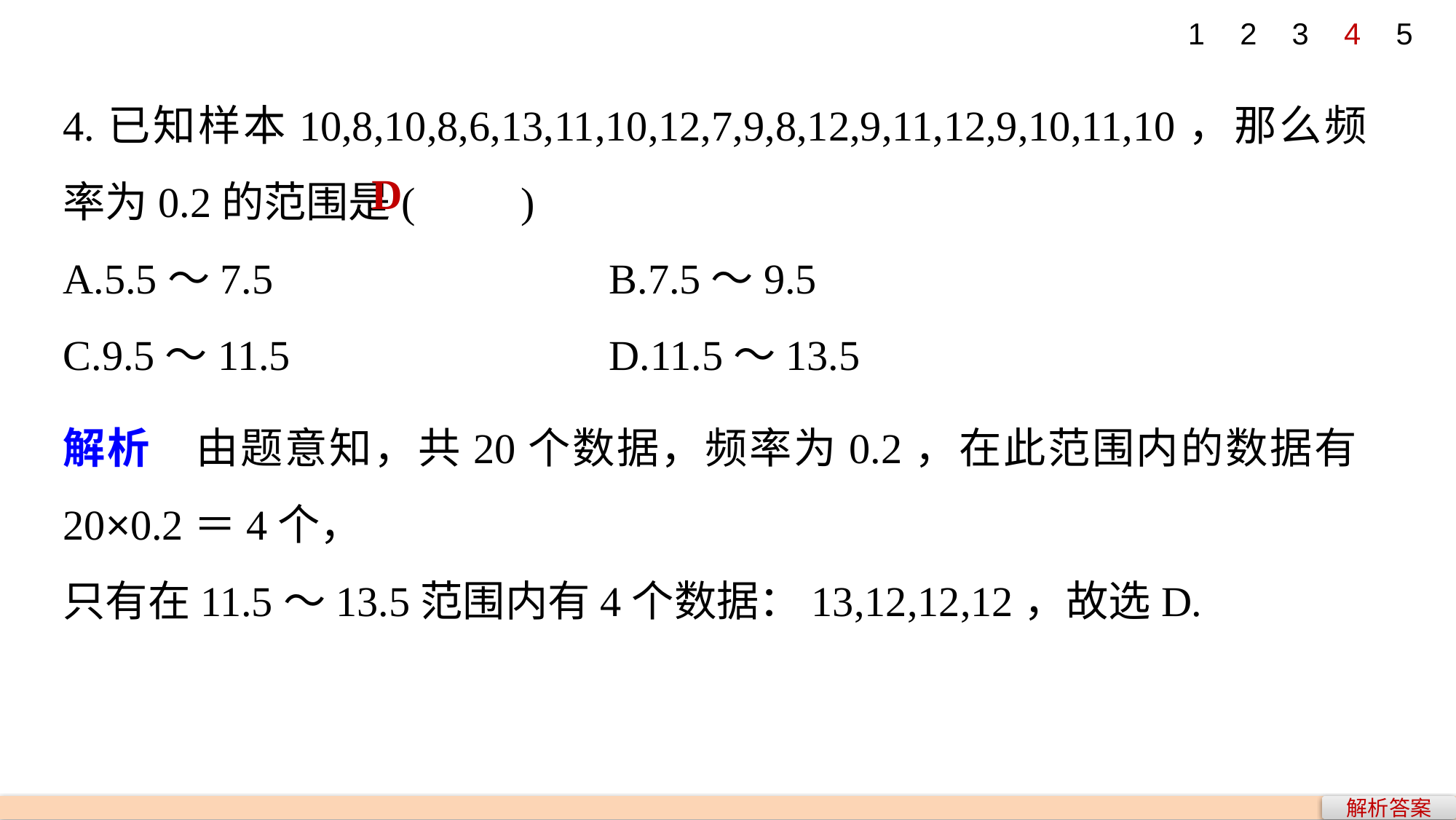

1
2
3
4
5
4.已知样本10,8,10,8,6,13,11,10,12,7,9,8,12,9,11,12,9,10,11,10，那么频率为0.2的范围是(　　)
A.5.5～7.5  			B.7.5～9.5
C.9.5～11.5  			D.11.5～13.5
D
解析　由题意知，共20个数据，频率为0.2，在此范围内的数据有20×0.2＝4个，
只有在11.5～13.5范围内有4个数据：13,12,12,12，故选D.
解析答案